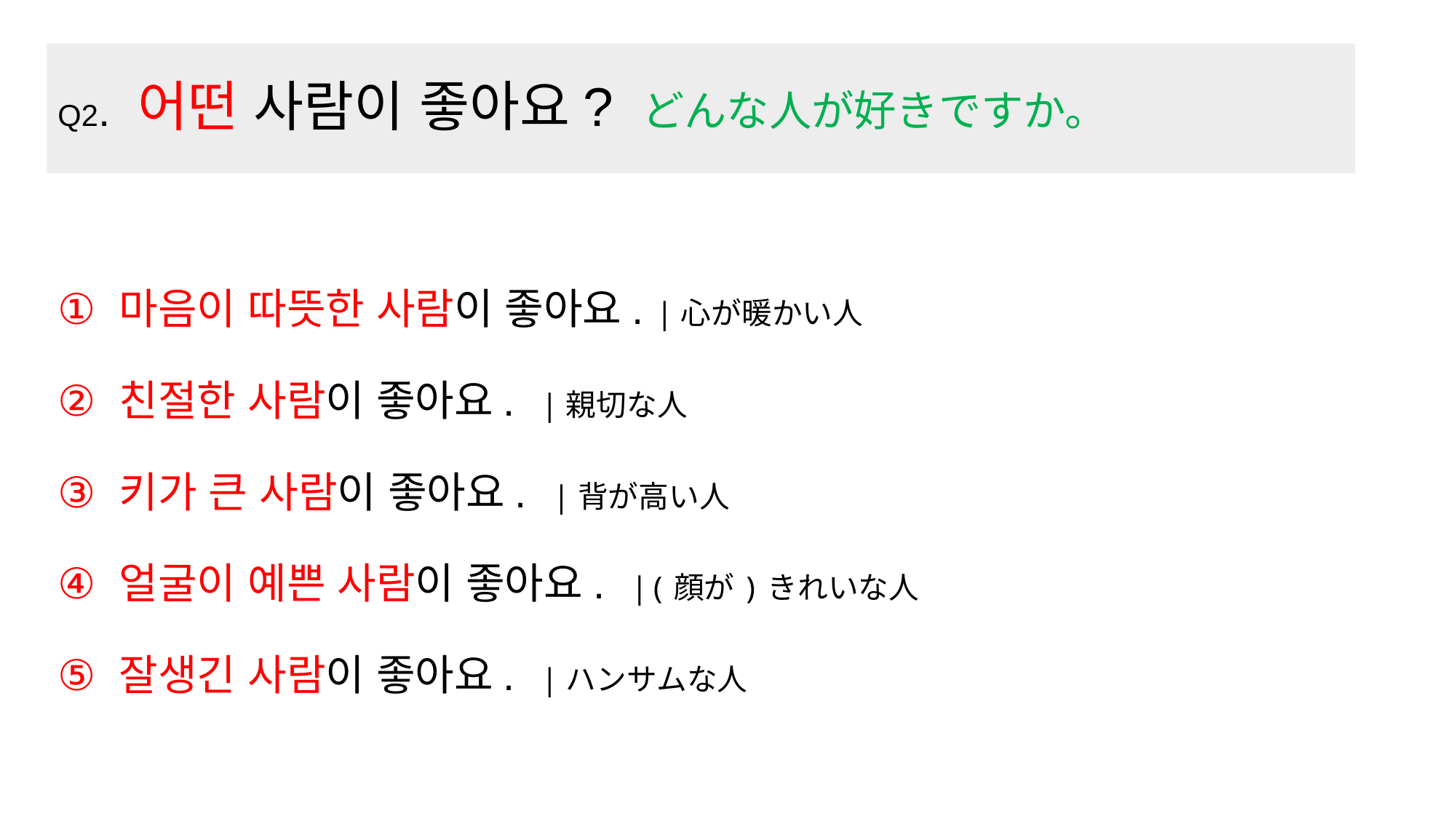

# Q2. 어떤 사람이 좋아요? どんな人が好きですか。

마음이 따뜻한 사람이 좋아요. |心が暖かい人
친절한 사람이 좋아요. |親切な人
키가 큰 사람이 좋아요. |背が高い人
얼굴이 예쁜 사람이 좋아요. |(顔が)きれいな人
잘생긴 사람이 좋아요. |ハンサムな人